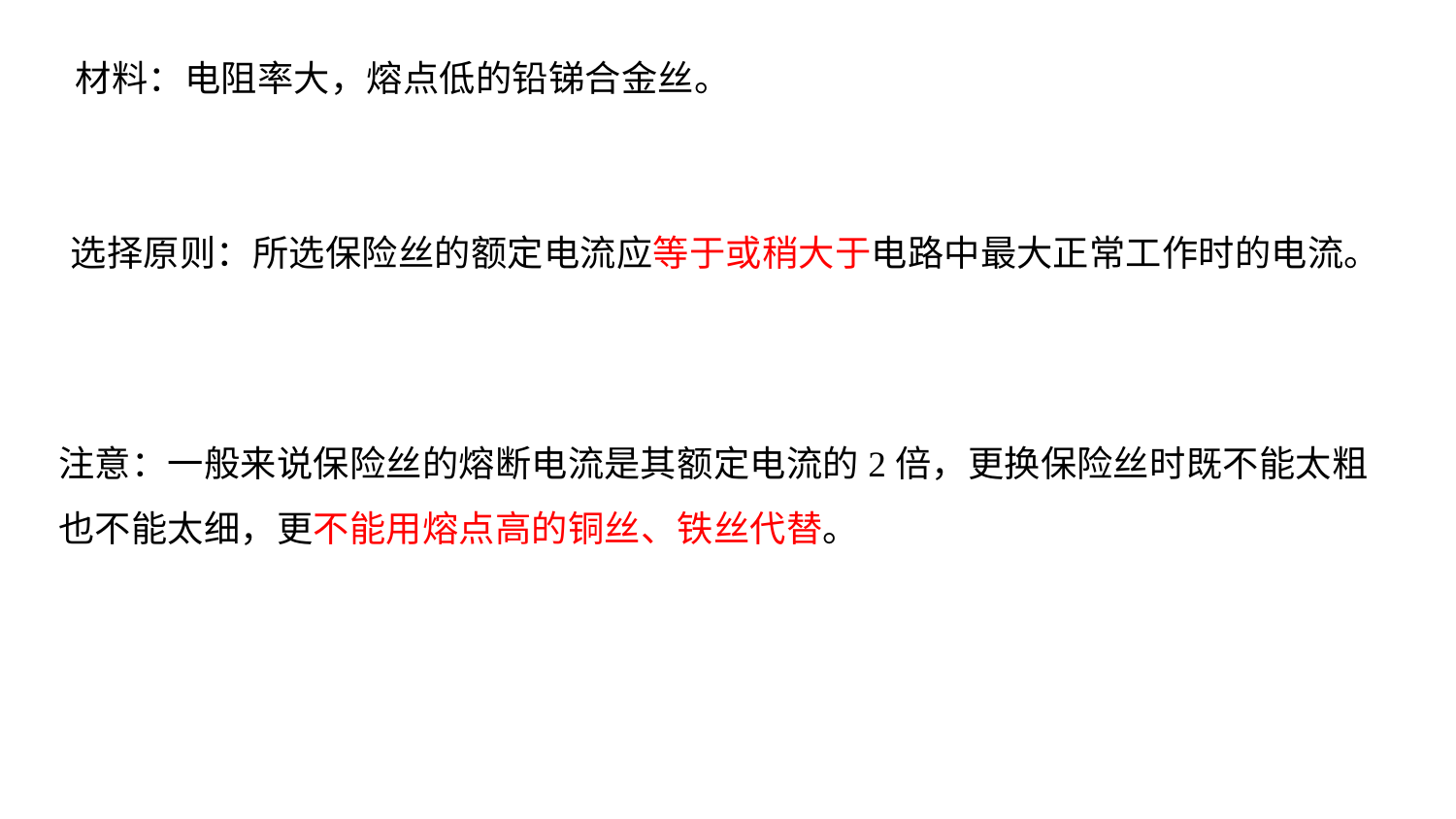

材料：电阻率大，熔点低的铅锑合金丝。
选择原则：所选保险丝的额定电流应等于或稍大于电路中最大正常工作时的电流。
注意：一般来说保险丝的熔断电流是其额定电流的2倍，更换保险丝时既不能太粗也不能太细，更不能用熔点高的铜丝、铁丝代替。